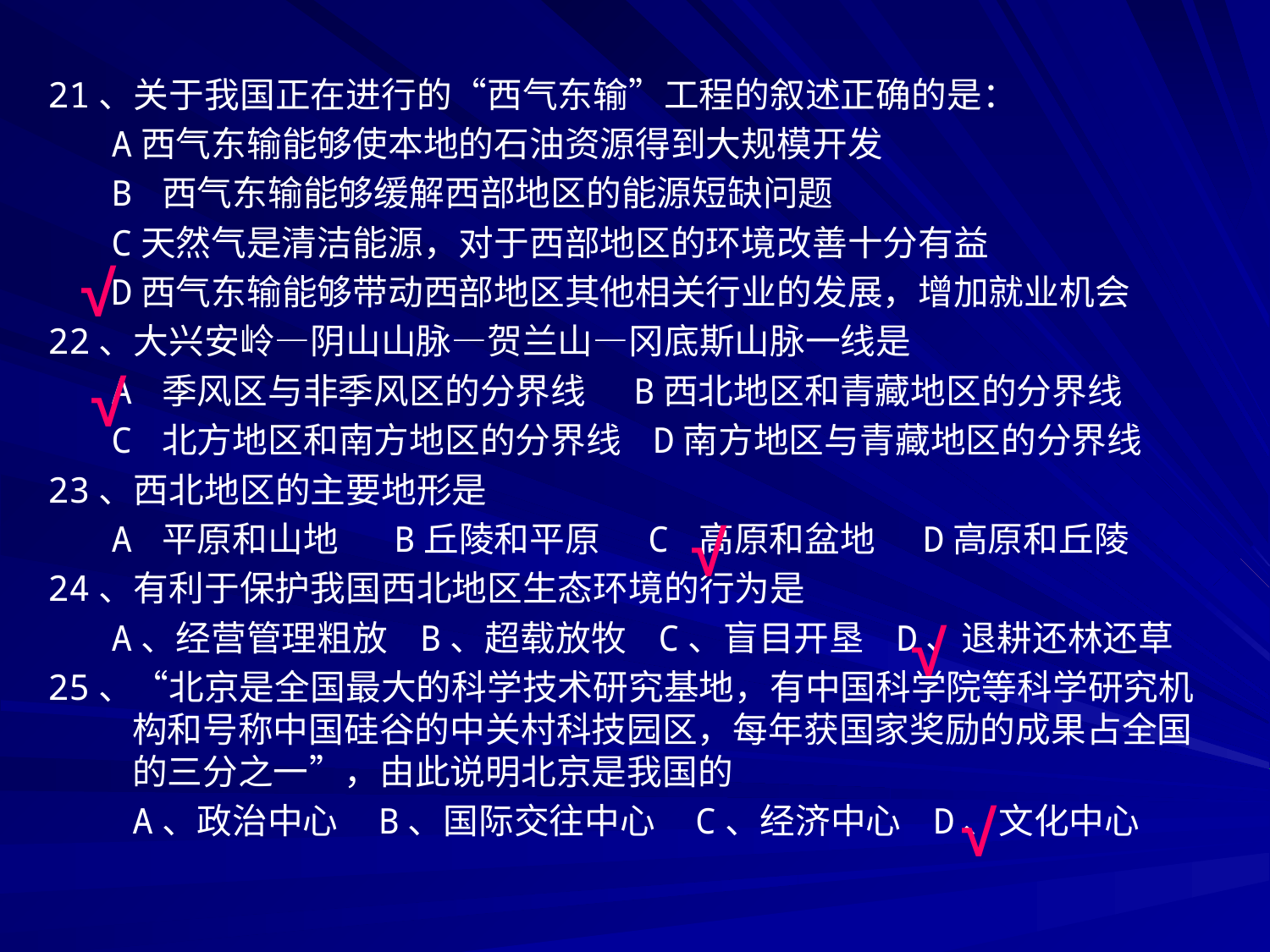

21、关于我国正在进行的“西气东输”工程的叙述正确的是：
   A西气东输能够使本地的石油资源得到大规模开发
   B 西气东输能够缓解西部地区的能源短缺问题
   C天然气是清洁能源，对于西部地区的环境改善十分有益
   D西气东输能够带动西部地区其他相关行业的发展，增加就业机会
22、大兴安岭—阴山山脉—贺兰山—冈底斯山脉一线是
   A 季风区与非季风区的分界线     B西北地区和青藏地区的分界线
   C 北方地区和南方地区的分界线   D南方地区与青藏地区的分界线
23、西北地区的主要地形是
   A 平原和山地      B丘陵和平原     C 高原和盆地     D高原和丘陵
24、有利于保护我国西北地区生态环境的行为是
   A、经营管理粗放   B、超载放牧   C、盲目开垦   D、退耕还林还草
25、“北京是全国最大的科学技术研究基地，有中国科学院等科学研究机构和号称中国硅谷的中关村科技园区，每年获国家奖励的成果占全国的三分之一”，由此说明北京是我国的
    A、政治中心    B、国际交往中心    C、经济中心   D、文化中心
√
√
√
√
√